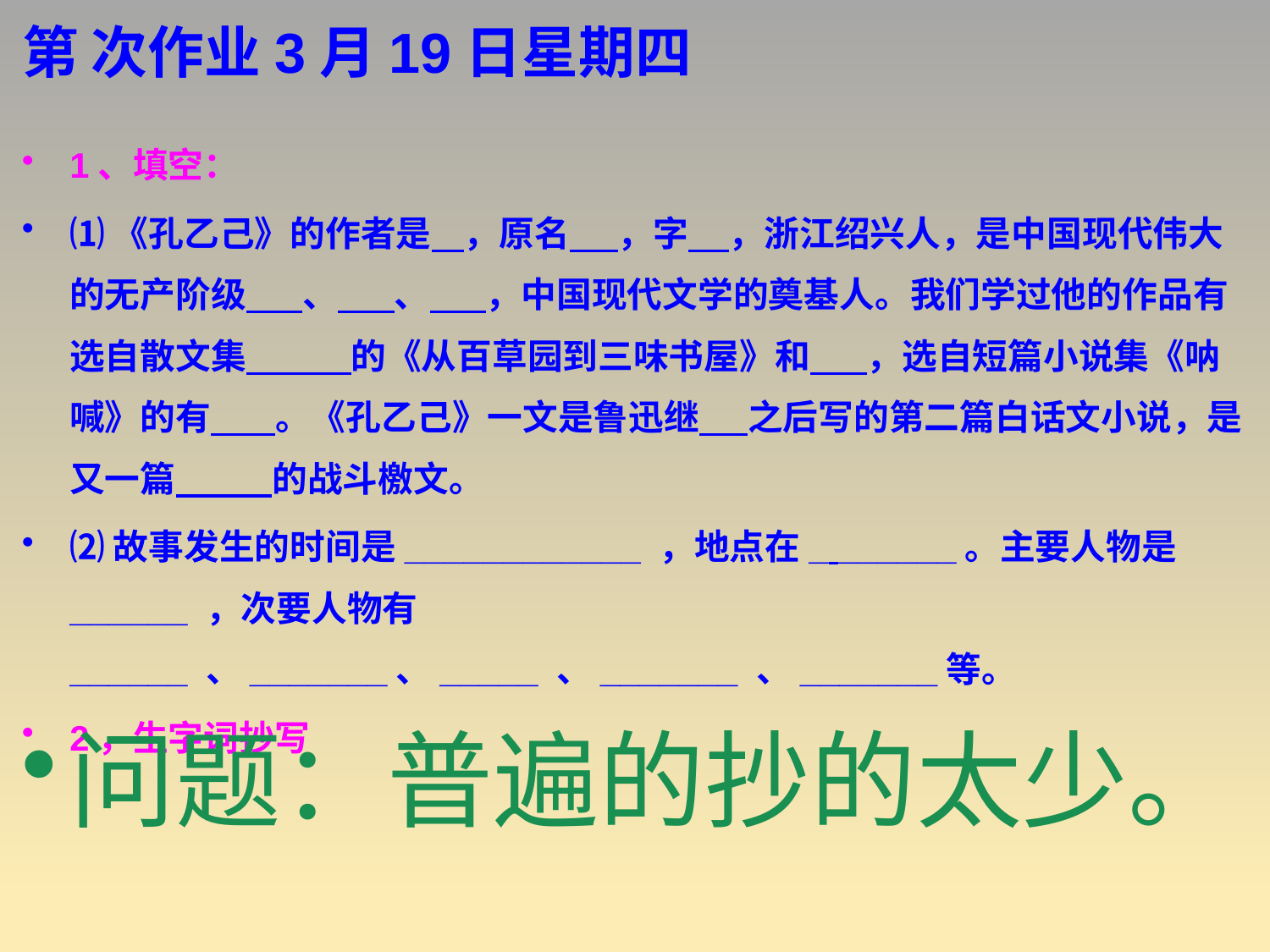

# 第 次作业3月19日星期四
1、填空：
⑴《孔乙己》的作者是    ，原名      ，字     ，浙江绍兴人，是中国现代伟大的无产阶级       、       、       ，中国现代文学的奠基人。我们学过他的作品有选自散文集             的《从百草园到三味书屋》和       ，选自短篇小说集《呐喊》的有        。《孔乙己》一文是鲁迅继      之后写的第二篇白话文小说，是又一篇            的战斗檄文。
⑵故事发生的时间是____________ ，地点在_ ______。主要人物是______ ，次要人物有______ 、_______、_____ 、_______ 、_______等。
2，生字词抄写
问题：普遍的抄的太少。